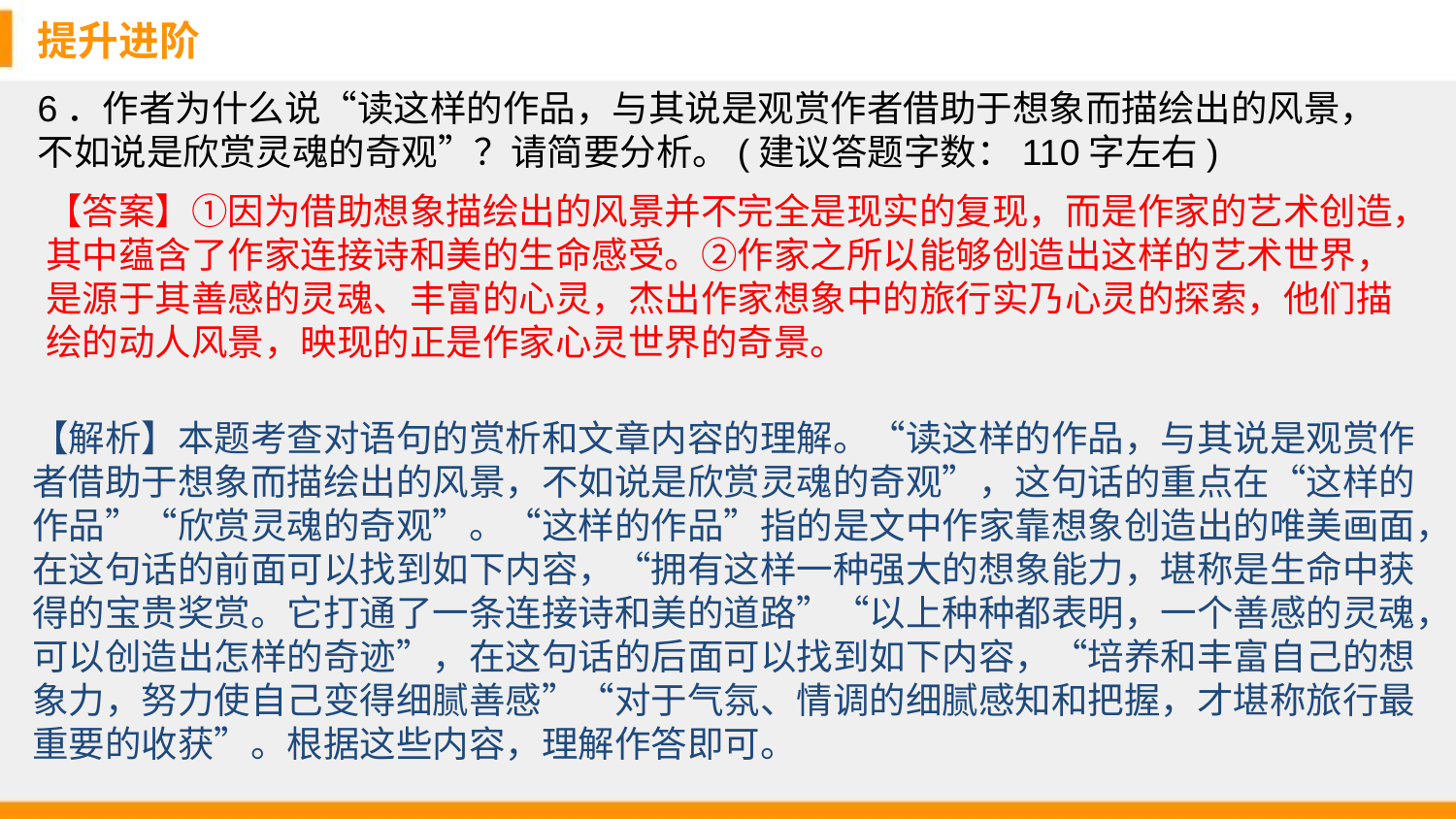

提升进阶
6．作者为什么说“读这样的作品，与其说是观赏作者借助于想象而描绘出的风景，不如说是欣赏灵魂的奇观”？请简要分析。(建议答题字数：110字左右)
【答案】①因为借助想象描绘出的风景并不完全是现实的复现，而是作家的艺术创造，其中蕴含了作家连接诗和美的生命感受。②作家之所以能够创造出这样的艺术世界，是源于其善感的灵魂、丰富的心灵，杰出作家想象中的旅行实乃心灵的探索，他们描绘的动人风景，映现的正是作家心灵世界的奇景。

【解析】本题考查对语句的赏析和文章内容的理解。“读这样的作品，与其说是观赏作者借助于想象而描绘出的风景，不如说是欣赏灵魂的奇观”，这句话的重点在“这样的作品”“欣赏灵魂的奇观”。“这样的作品”指的是文中作家靠想象创造出的唯美画面，在这句话的前面可以找到如下内容，“拥有这样一种强大的想象能力，堪称是生命中获得的宝贵奖赏。它打通了一条连接诗和美的道路”“以上种种都表明，一个善感的灵魂，可以创造出怎样的奇迹”，在这句话的后面可以找到如下内容，“培养和丰富自己的想象力，努力使自己变得细腻善感”“对于气氛、情调的细腻感知和把握，才堪称旅行最重要的收获”。根据这些内容，理解作答即可。